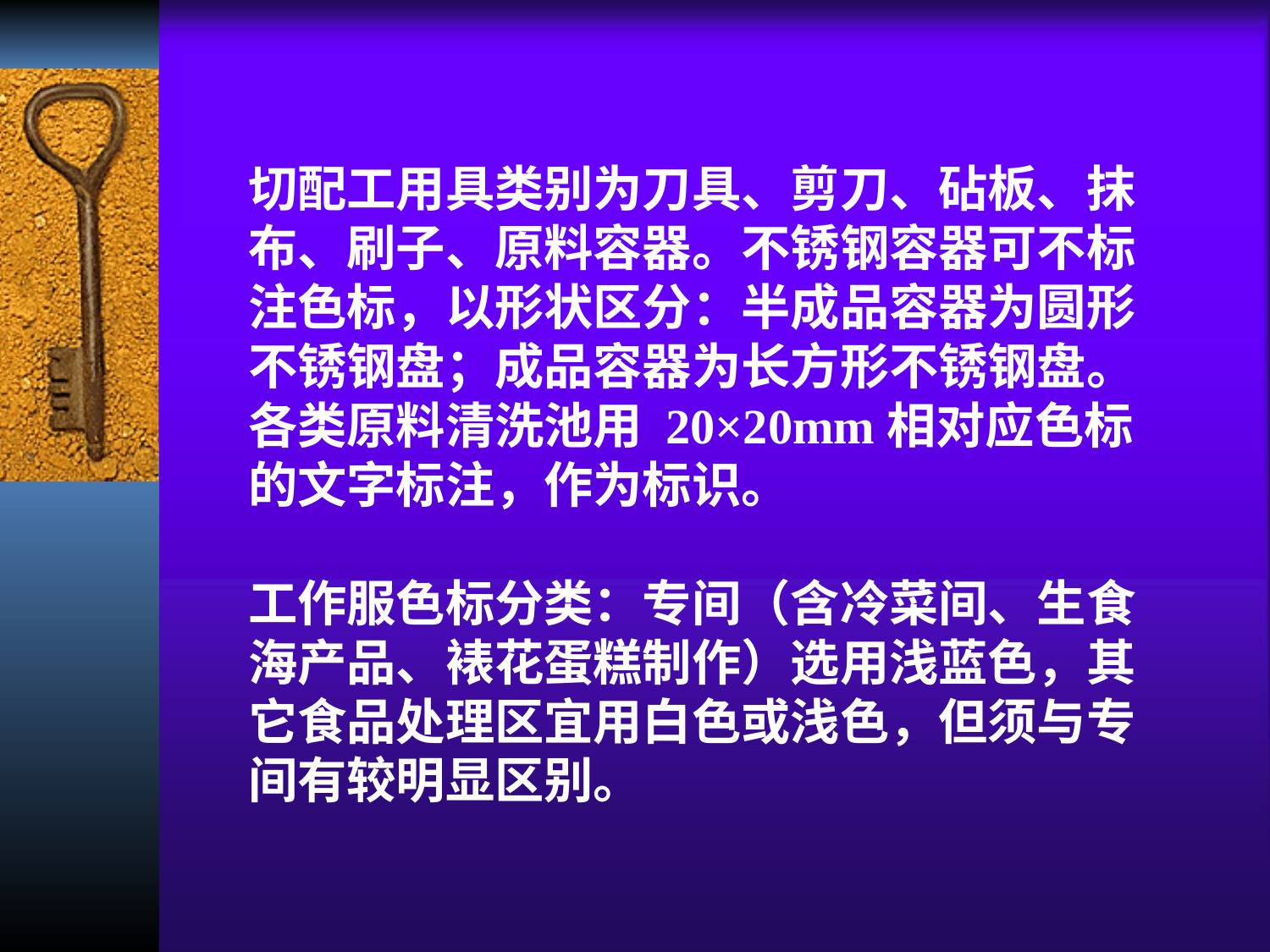

切配工用具类别为刀具、剪刀、砧板、抹布、刷子、原料容器。不锈钢容器可不标注色标，以形状区分：半成品容器为圆形不锈钢盘；成品容器为长方形不锈钢盘。各类原料清洗池用 20×20mm相对应色标的文字标注，作为标识。

工作服色标分类：专间（含冷菜间、生食海产品、裱花蛋糕制作）选用浅蓝色，其它食品处理区宜用白色或浅色，但须与专间有较明显区别。